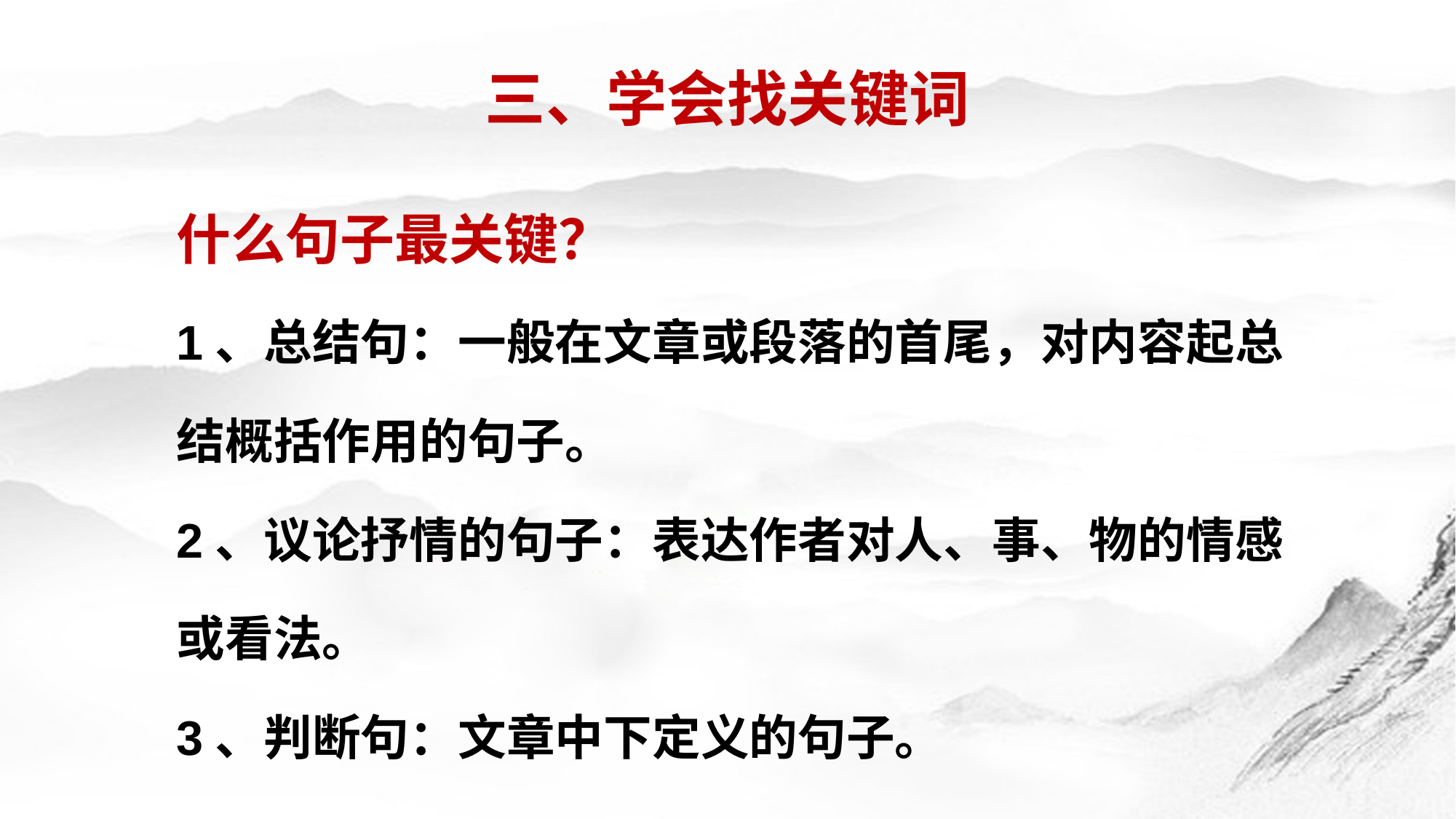

三、学会找关键词
什么句子最关键？
1、总结句：一般在文章或段落的首尾，对内容起总结概括作用的句子。
2、议论抒情的句子：表达作者对人、事、物的情感或看法。
3、判断句：文章中下定义的句子。